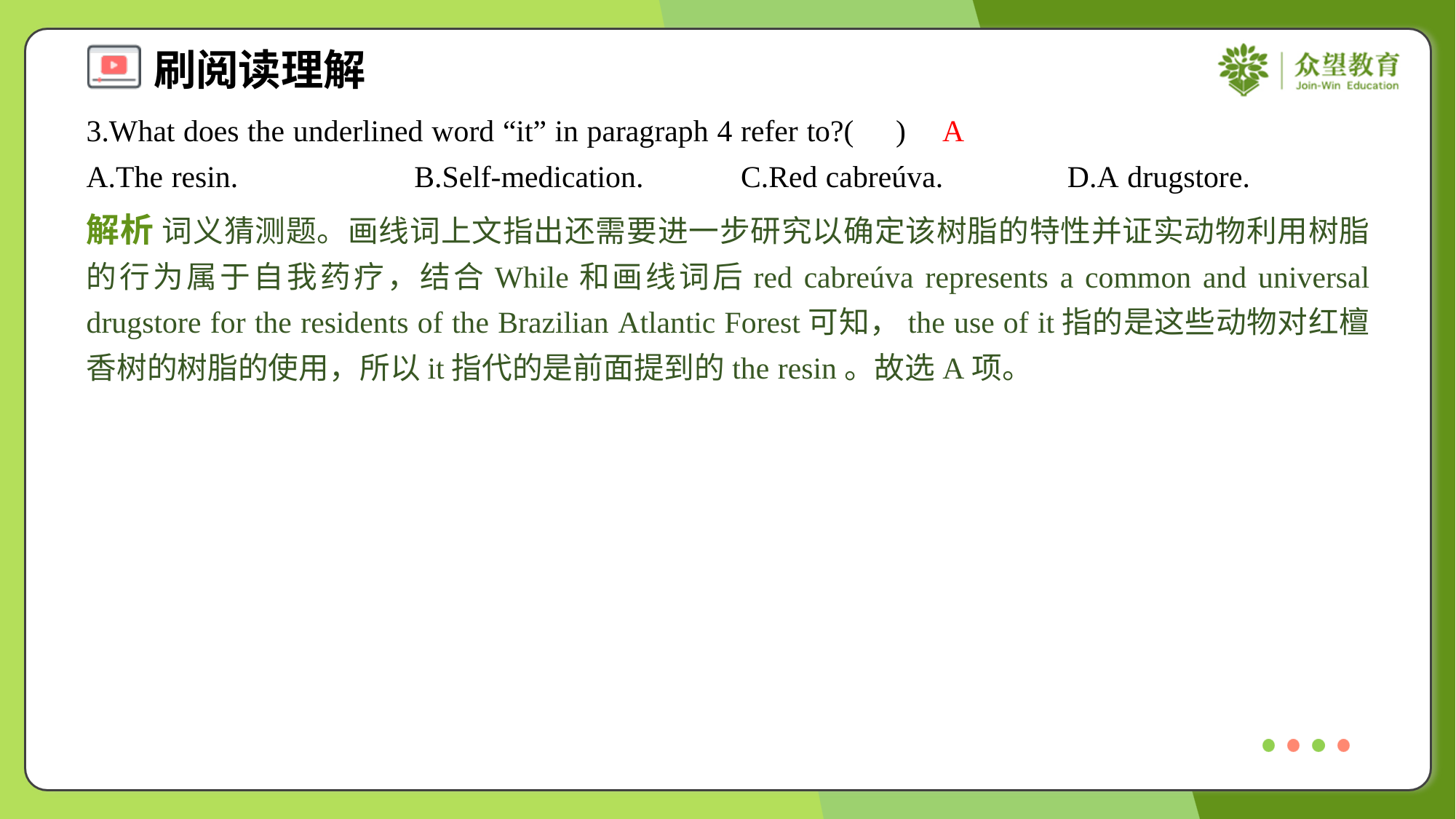

3.What does the underlined word “it” in paragraph 4 refer to?(     )
A
A.The resin.	B.Self-medication.	C.Red cabreúva.	D.A drugstore.
解析 词义猜测题。画线词上文指出还需要进一步研究以确定该树脂的特性并证实动物利用树脂的行为属于自我药疗，结合While和画线词后red cabreúva represents a common and universal drugstore for the residents of the Brazilian Atlantic Forest可知，the use of it指的是这些动物对红檀香树的树脂的使用，所以it指代的是前面提到的the resin。故选A项。